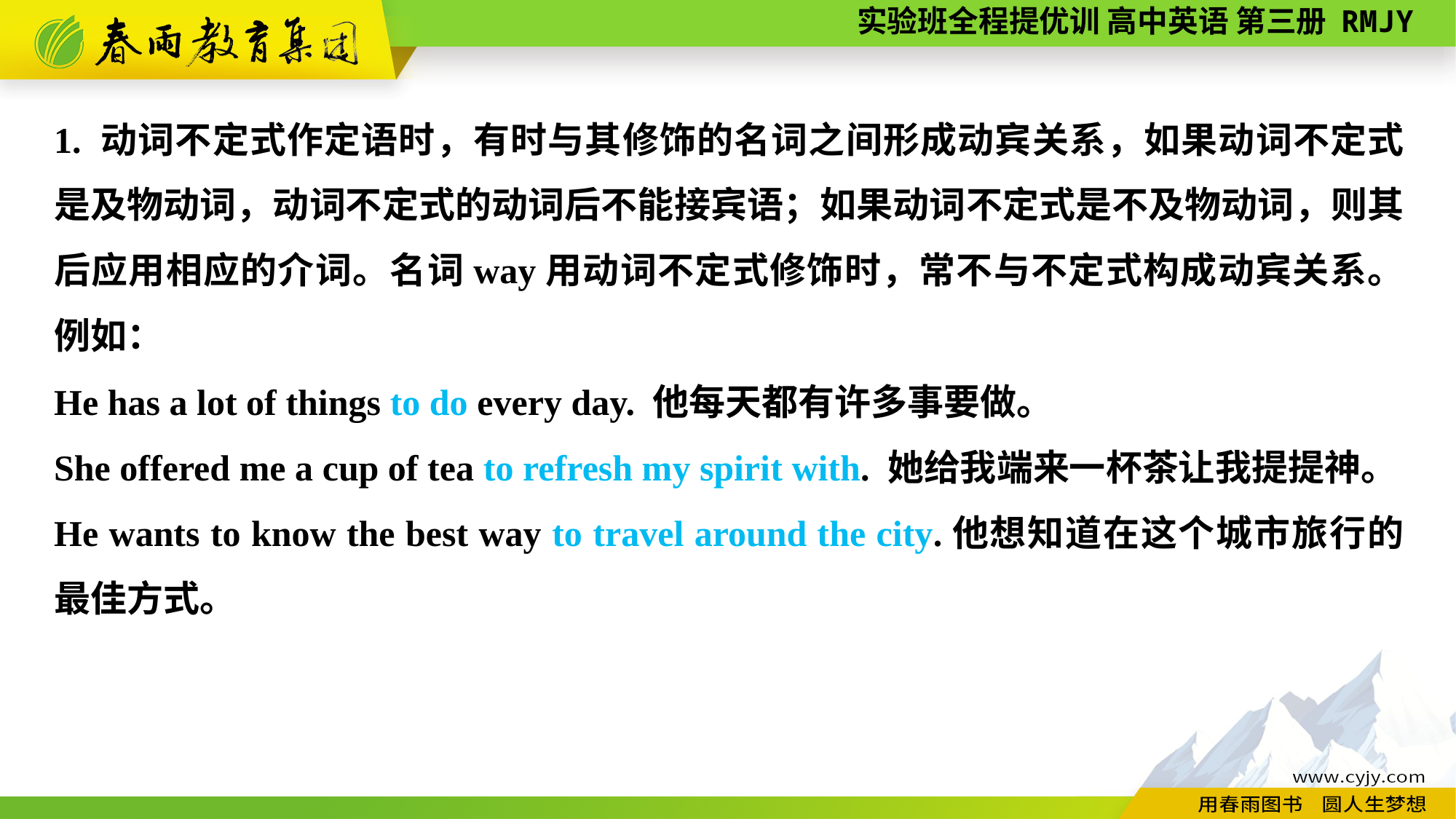

1. 动词不定式作定语时，有时与其修饰的名词之间形成动宾关系，如果动词不定式是及物动词，动词不定式的动词后不能接宾语；如果动词不定式是不及物动词，则其后应用相应的介词。名词way用动词不定式修饰时，常不与不定式构成动宾关系。例如：
He has a lot of things to do every day. 他每天都有许多事要做。
She offered me a cup of tea to refresh my spirit with. 她给我端来一杯茶让我提提神。
He wants to know the best way to travel around the city.他想知道在这个城市旅行的最佳方式。